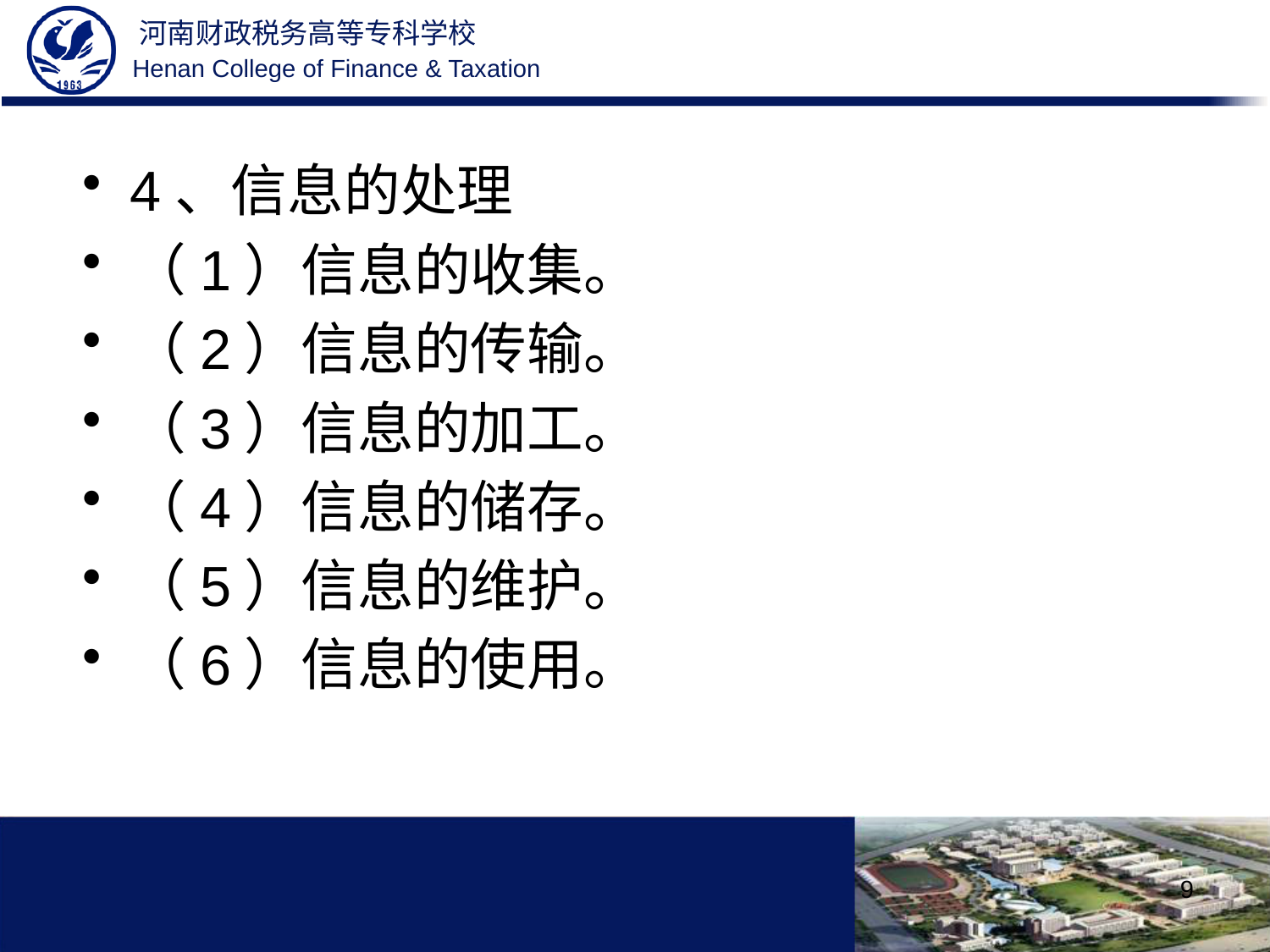

4、信息的处理
（1）信息的收集。
（2）信息的传输。
（3）信息的加工。
（4）信息的储存。
（5）信息的维护。
（6）信息的使用。

9